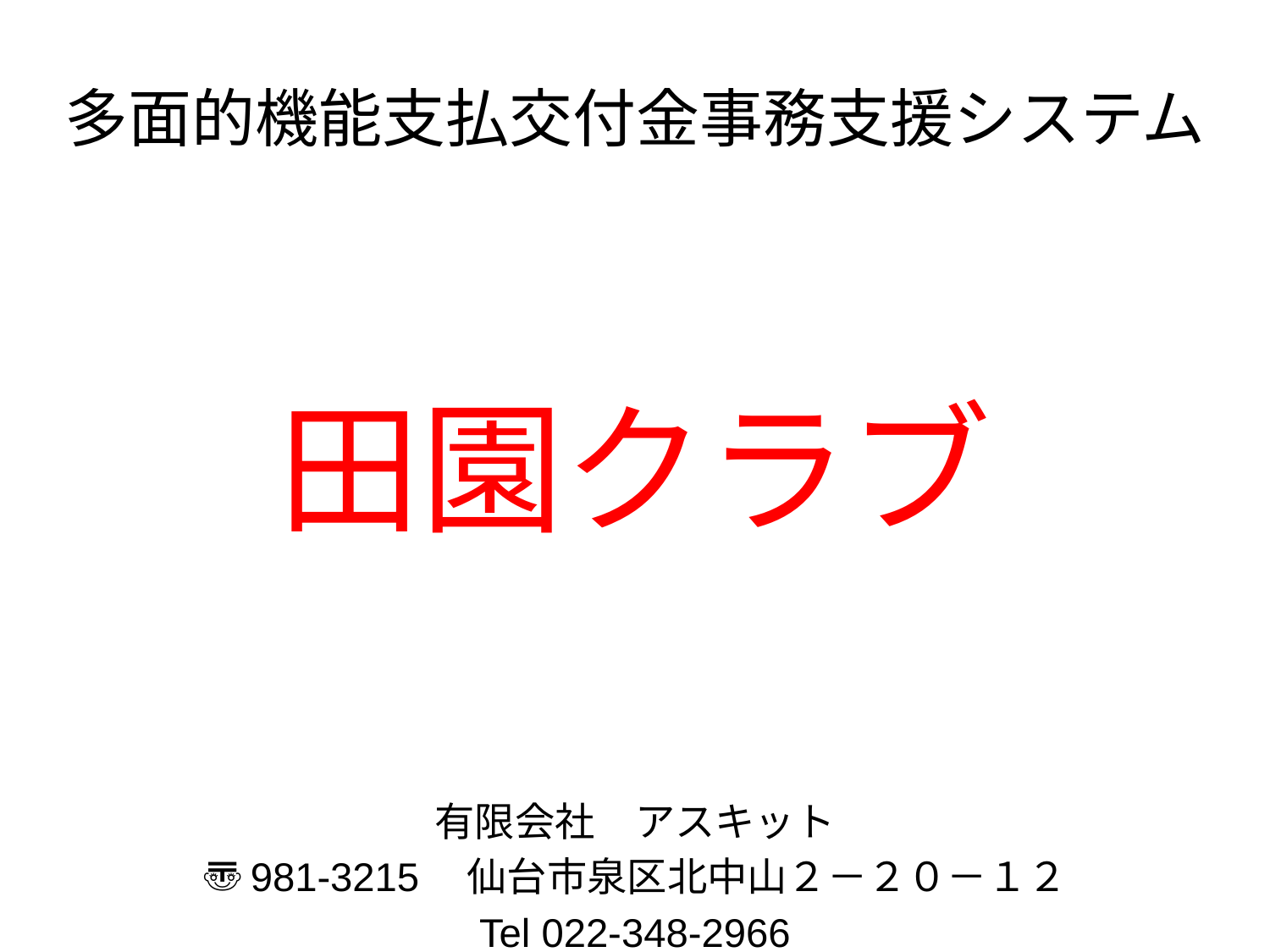

# 多面的機能支払交付金事務支援システム
田園クラブ
有限会社　アスキット
〠981-3215　仙台市泉区北中山２－２０－１２
Tel 022-348-2966